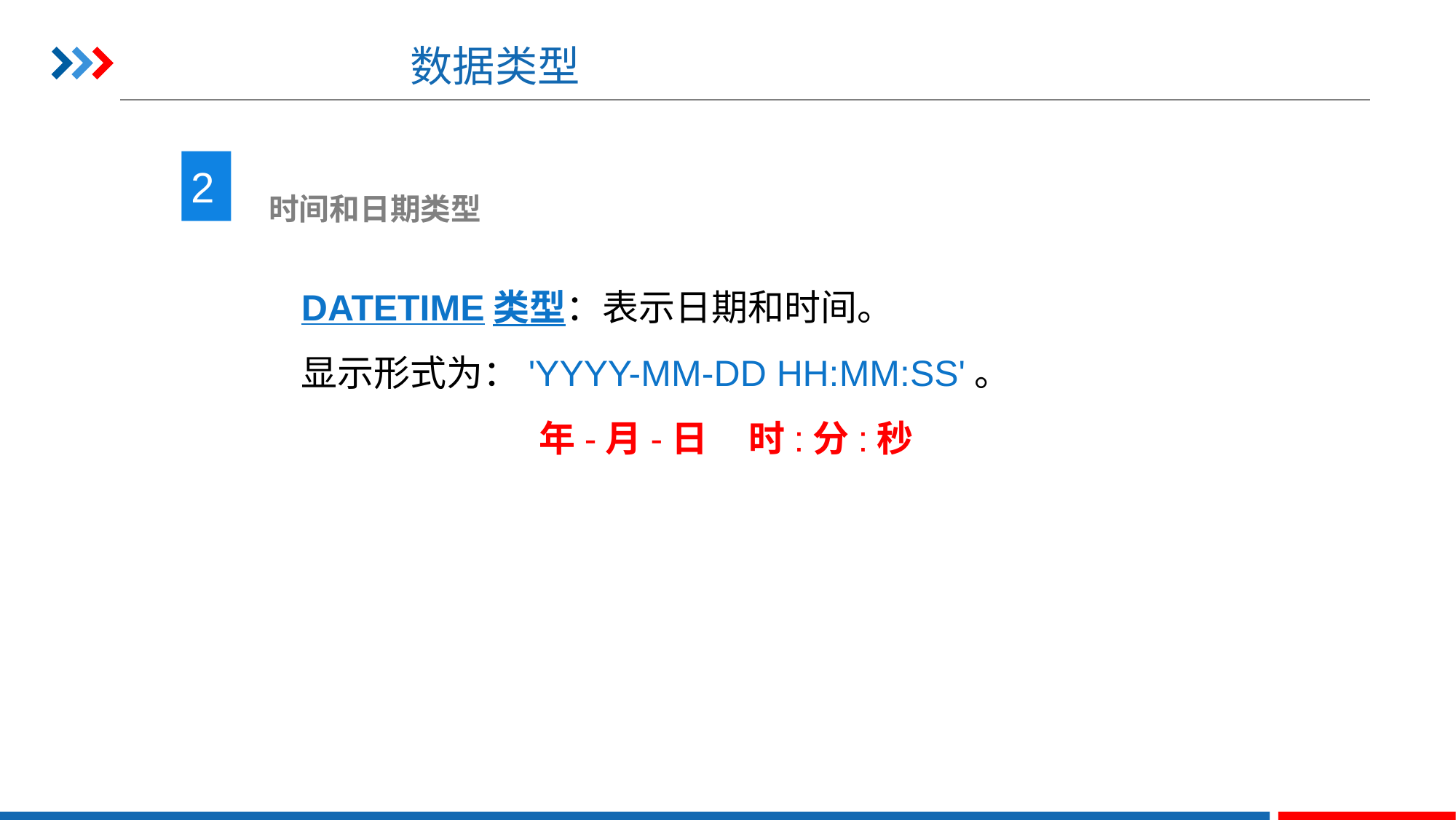

# 数据类型

2
  时间和日期类型
DATETIME类型：表示日期和时间。
显示形式为：'YYYY-MM-DD HH:MM:SS'。
                            年-月-日     时:分:秒